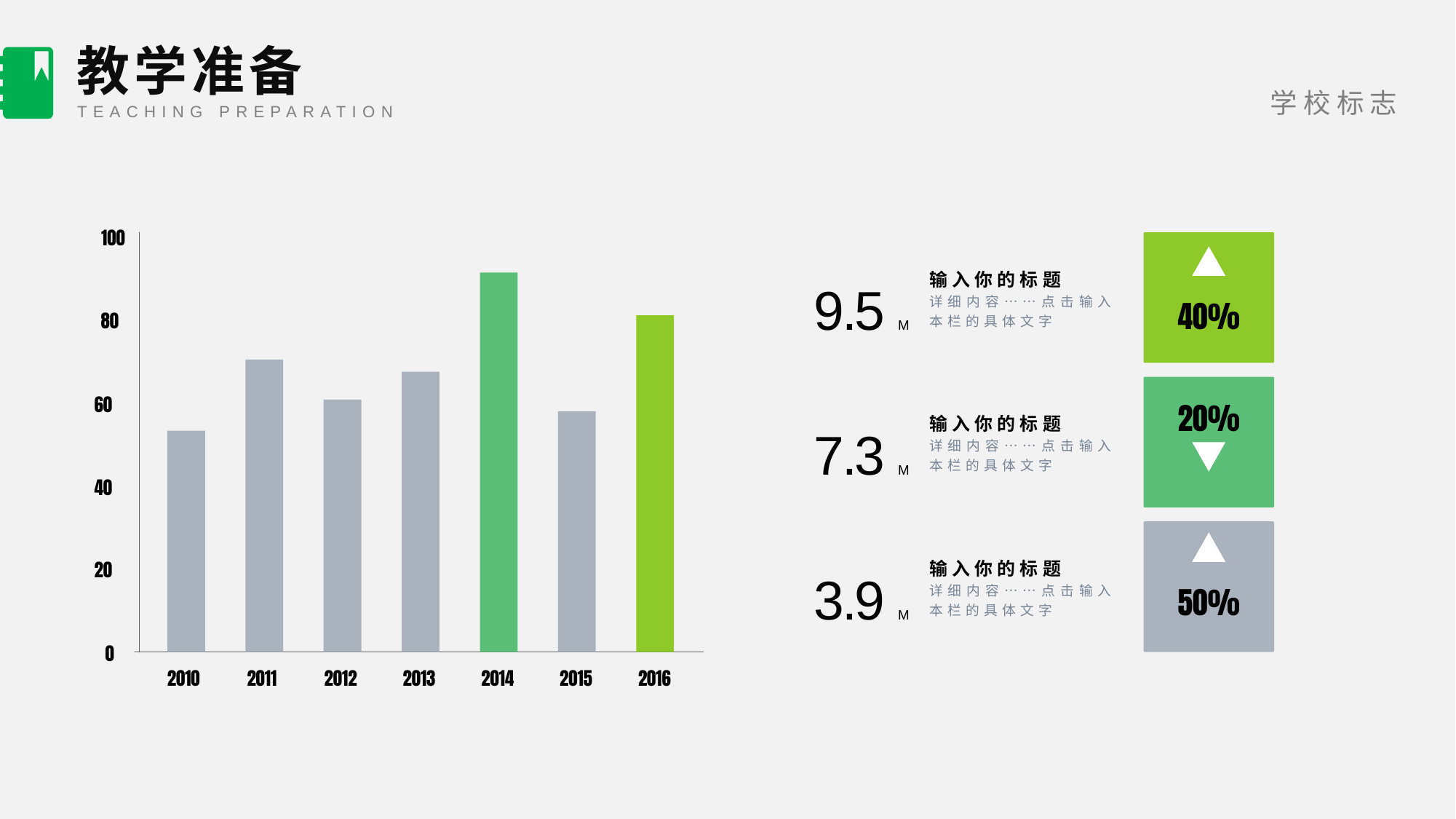

教学准备
TEACHING PREPARATION
100

9.5 M
输入你的标题
详细内容……点击输入本栏的具体文字

40%
80

60
20%
7.3 M

输入你的标题
详细内容……点击输入本栏的具体文字

40

3.9 M
输入你的标题
详细内容……点击输入本栏的具体文字
20
50%
0
2010
2011
2012
2013
2014
2015
2016